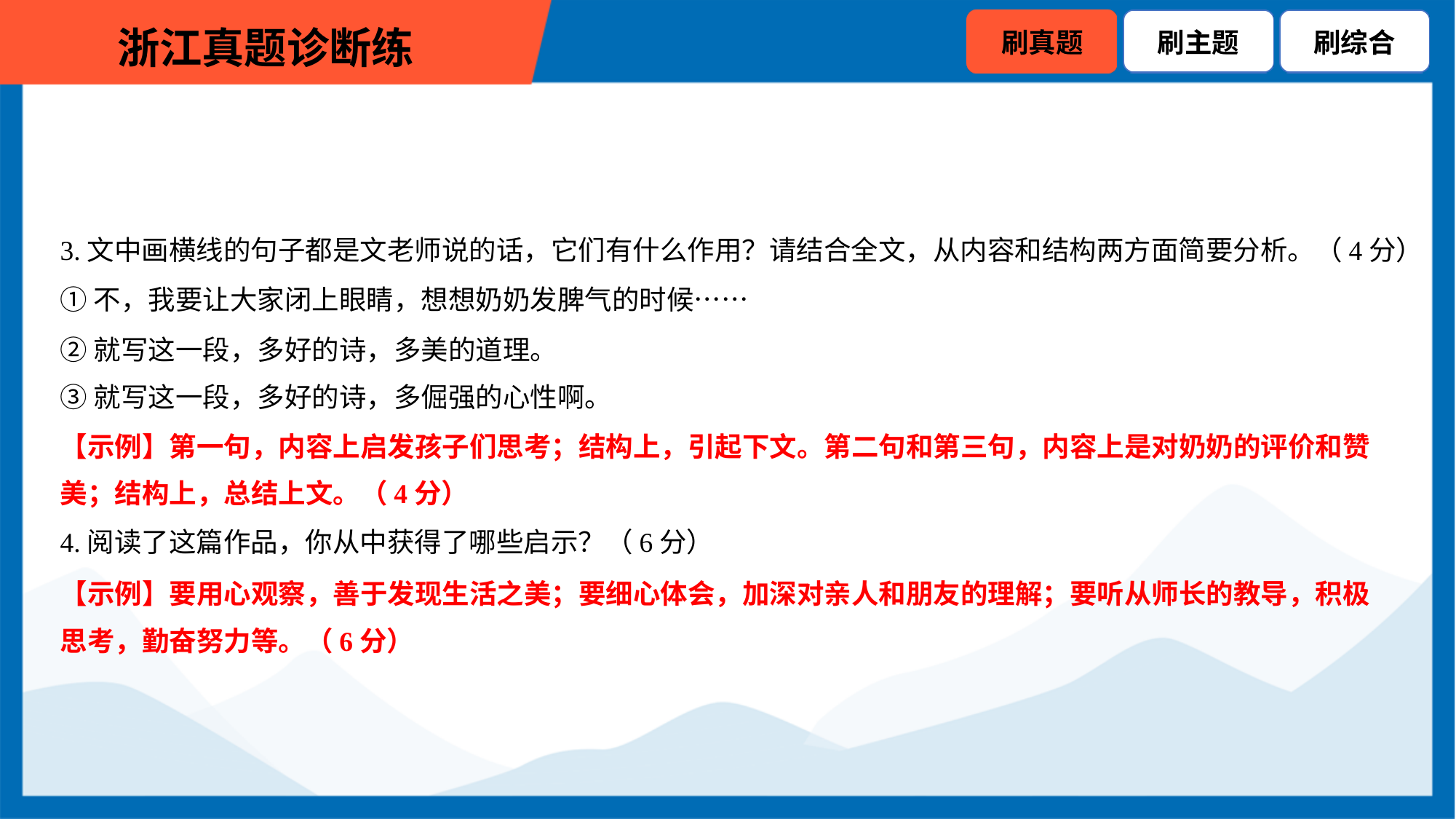

3.文中画横线的句子都是文老师说的话，它们有什么作用？请结合全文，从内容和结构两方面简要分析。（4分）
①不，我要让大家闭上眼睛，想想奶奶发脾气的时候……
②就写这一段，多好的诗，多美的道理。
③就写这一段，多好的诗，多倔强的心性啊。
【示例】第一句，内容上启发孩子们思考；结构上，引起下文。第二句和第三句，内容上是对奶奶的评价和赞
美；结构上，总结上文。（4分）
4.阅读了这篇作品，你从中获得了哪些启示？（6分）
【示例】要用心观察，善于发现生活之美；要细心体会，加深对亲人和朋友的理解；要听从师长的教导，积极
思考，勤奋努力等。（6分）